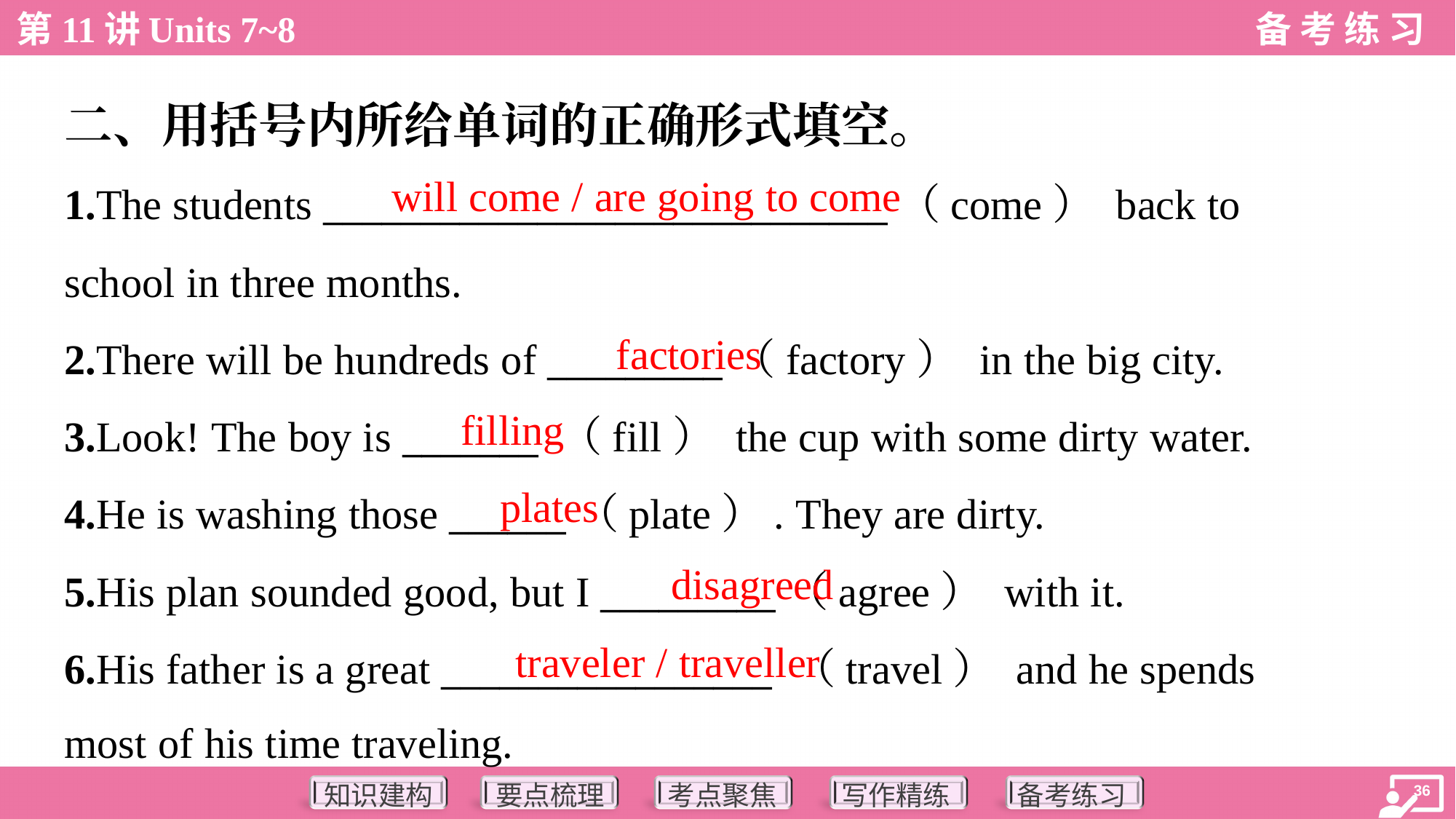

二、用括号内所给单词的正确形式填空。
will come / are going to come
1.The students _____________________________（come） back to
school in three months.
2.There will be hundreds of _________（factory） in the big city.
3.Look! The boy is _______ （fill） the cup with some dirty water.
4.He is washing those ______（plate）. They are dirty.
5.His plan sounded good, but I _________（agree） with it.
6.His father is a great _________________ （travel） and he spends
most of his time traveling.
factories
filling
plates
disagreed
traveler / traveller